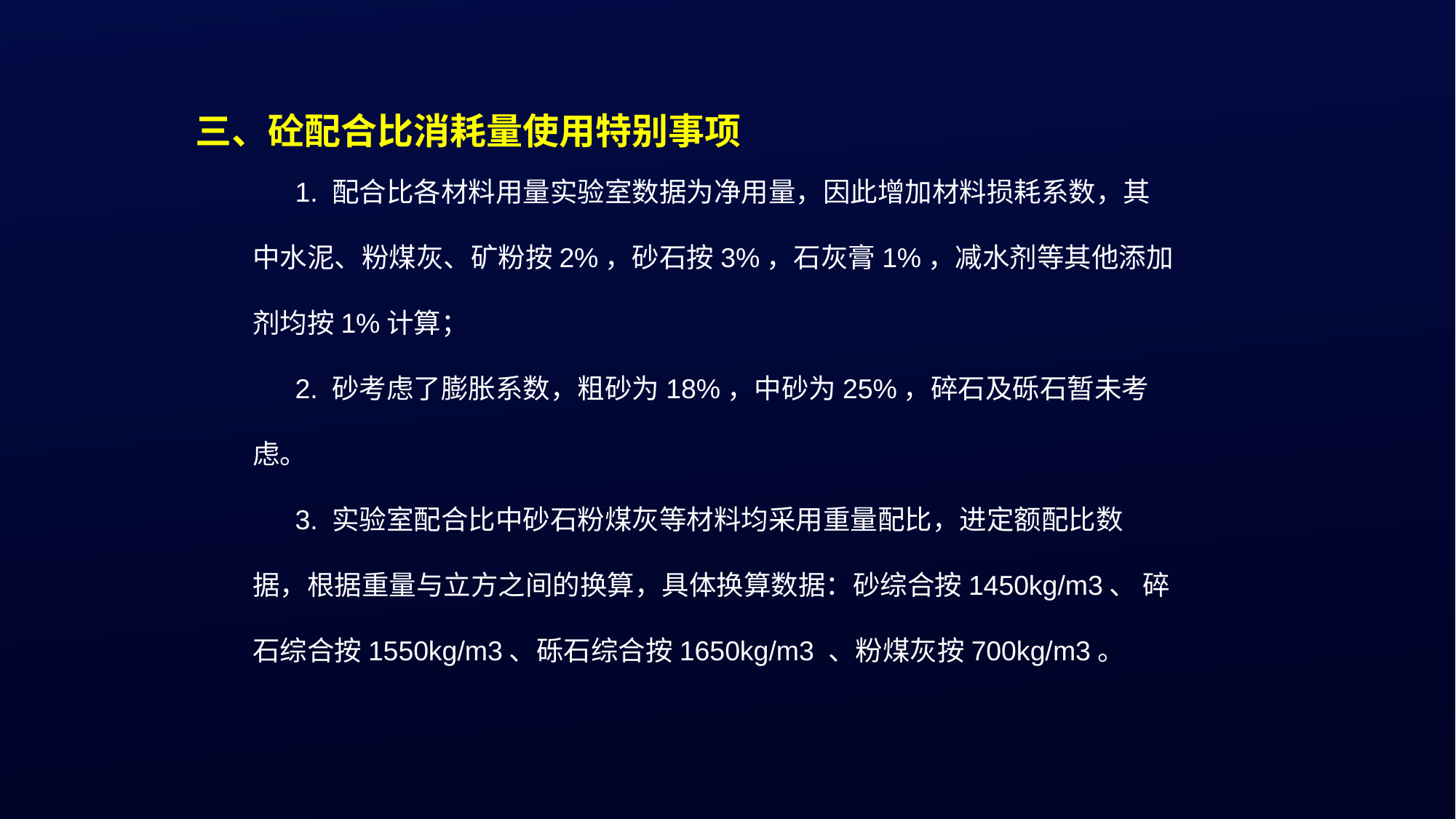

三、砼配合比消耗量使用特别事项
1. 配合比各材料用量实验室数据为净用量，因此增加材料损耗系数，其中水泥、粉煤灰、矿粉按2%，砂石按3%，石灰膏1%，减水剂等其他添加剂均按1%计算；
2. 砂考虑了膨胀系数，粗砂为18%，中砂为25%，碎石及砾石暂未考虑。
3. 实验室配合比中砂石粉煤灰等材料均采用重量配比，进定额配比数据，根据重量与立方之间的换算，具体换算数据：砂综合按1450kg/m3、 碎石综合按1550kg/m3、砾石综合按1650kg/m3 、粉煤灰按700kg/m3。